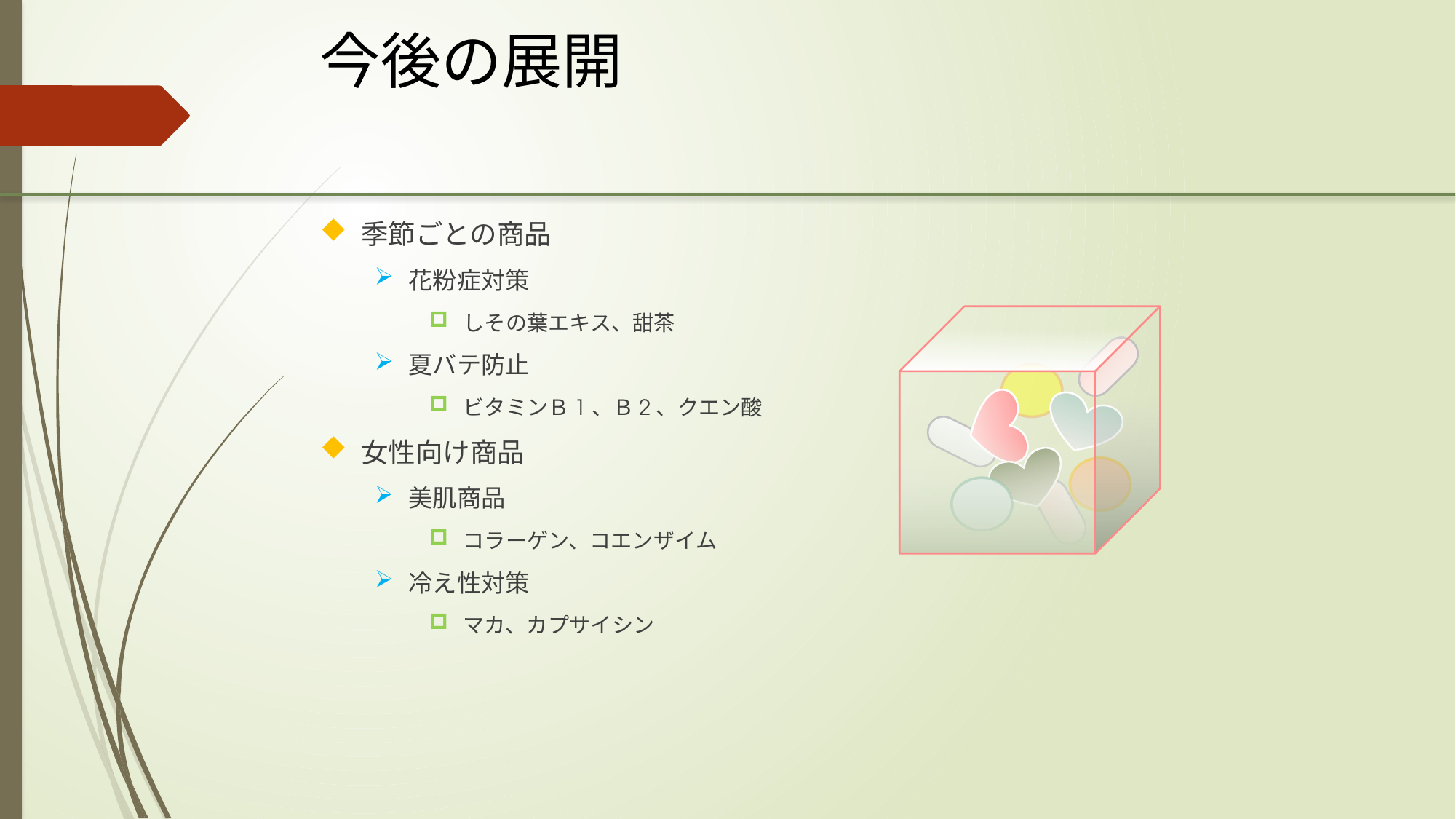

# 今後の展開
季節ごとの商品
花粉症対策
しその葉エキス、甜茶
夏バテ防止
ビタミンＢ1、Ｂ2、クエン酸
女性向け商品
美肌商品
コラーゲン、コエンザイム
冷え性対策
マカ、カプサイシン